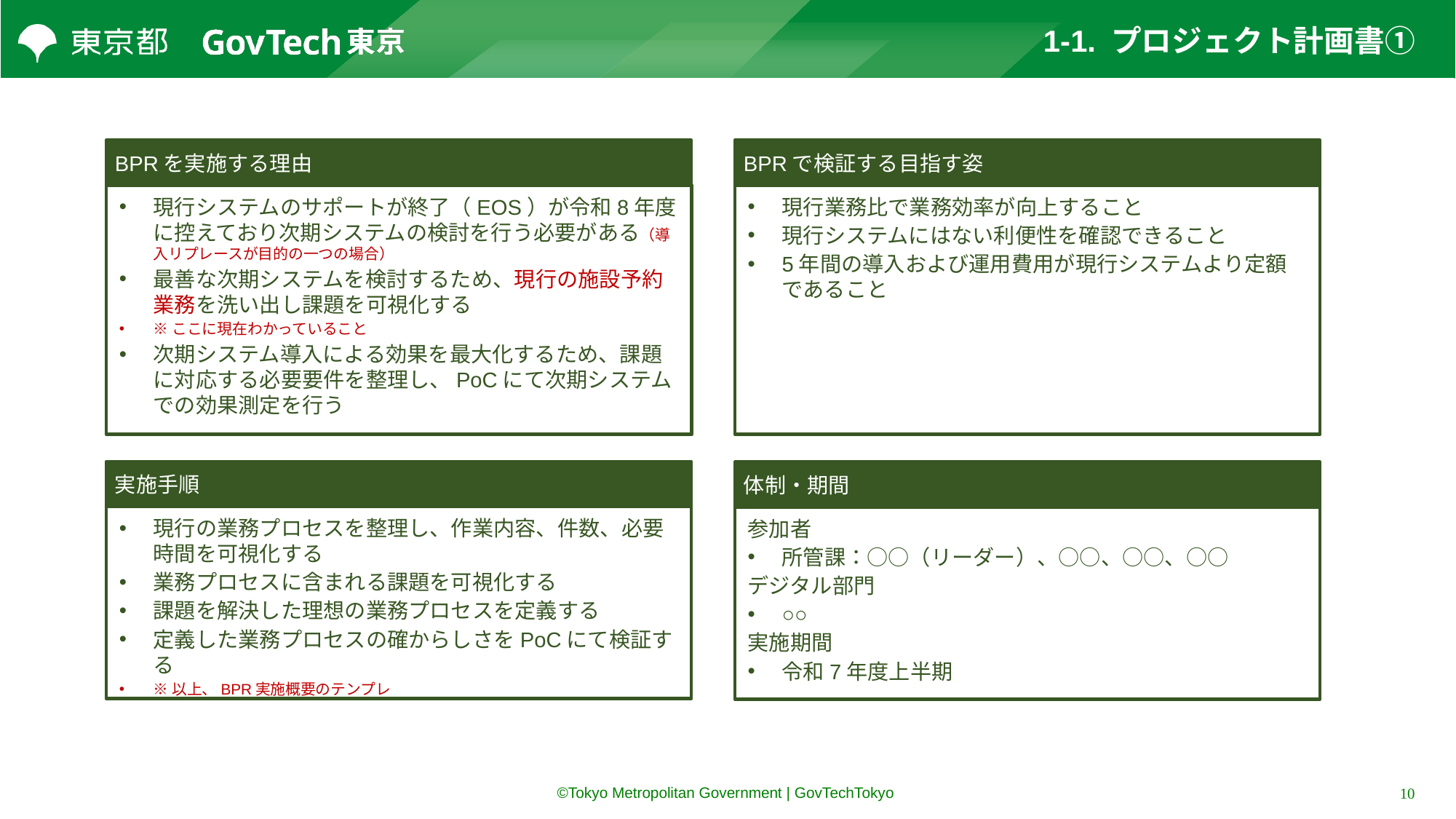

# 1-1. プロジェクト計画書①
BPRを実施する理由
現行システムのサポートが終了（EOS）が令和8年度に控えており次期システムの検討を行う必要がある（導入リプレースが目的の一つの場合）
最善な次期システムを検討するため、現行の施設予約業務を洗い出し課題を可視化する
※ここに現在わかっていること
次期システム導入による効果を最大化するため、課題に対応する必要要件を整理し、PoCにて次期システムでの効果測定を行う

BPRで検証する目指す姿
現行業務比で業務効率が向上すること
現行システムにはない利便性を確認できること
5年間の導入および運用費用が現行システムより定額であること
実施手順
現行の業務プロセスを整理し、作業内容、件数、必要時間を可視化する
業務プロセスに含まれる課題を可視化する
課題を解決した理想の業務プロセスを定義する
定義した業務プロセスの確からしさをPoCにて検証する
※以上、BPR実施概要のテンプレ
体制・期間
参加者
所管課：○○（リーダー）、○○、○○、○○
デジタル部門
○○
実施期間
令和7年度上半期
©Tokyo Metropolitan Government | GovTechTokyo
10